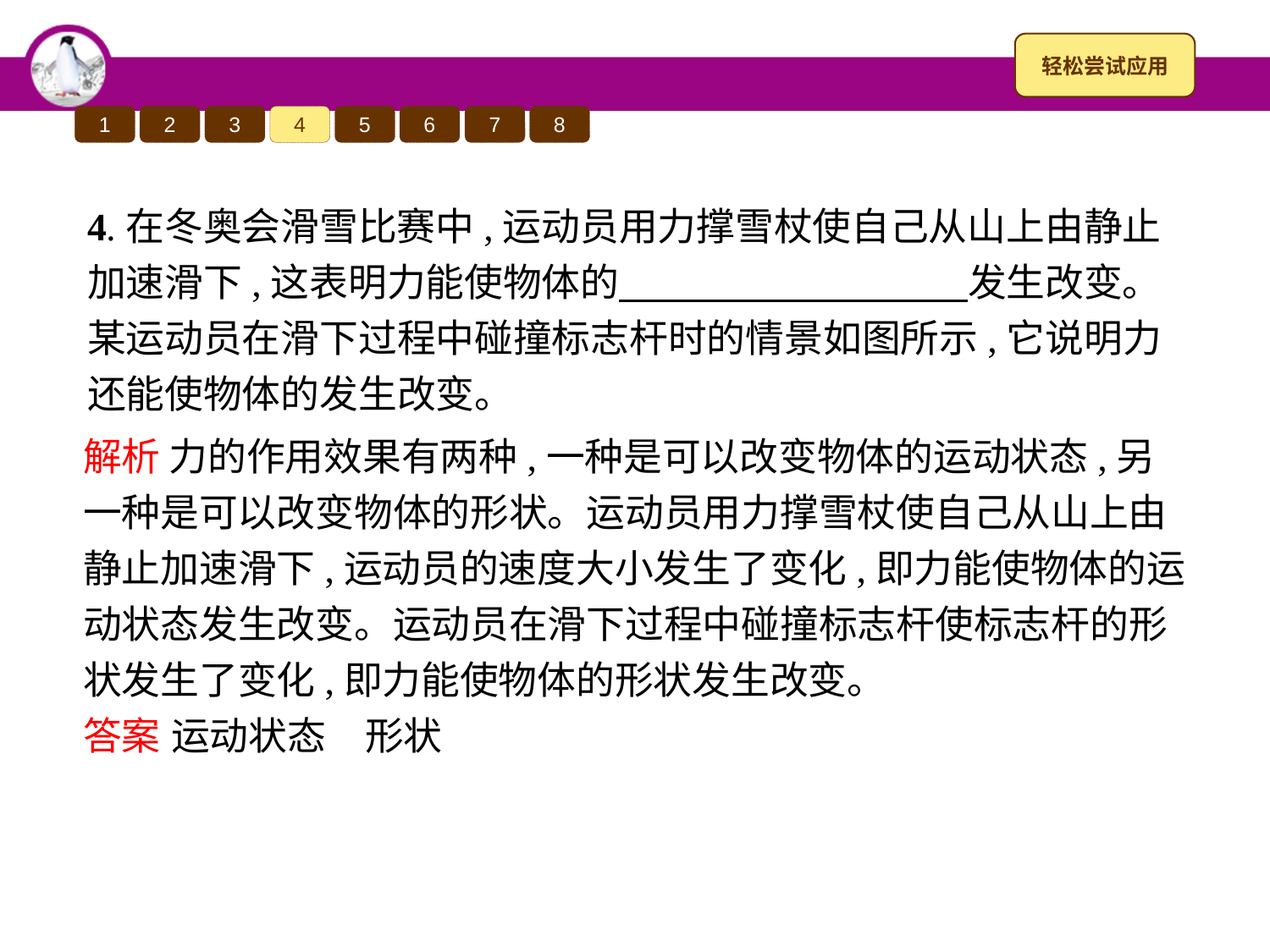

1
2
3
4
5
6
7
8
4.在冬奥会滑雪比赛中,运动员用力撑雪杖使自己从山上由静止加速滑下,这表明力能使物体的　　　　　　　　　发生改变。某运动员在滑下过程中碰撞标志杆时的情景如图所示,它说明力还能使物体的发生改变。

解析 力的作用效果有两种,一种是可以改变物体的运动状态,另一种是可以改变物体的形状。运动员用力撑雪杖使自己从山上由静止加速滑下,运动员的速度大小发生了变化,即力能使物体的运动状态发生改变。运动员在滑下过程中碰撞标志杆使标志杆的形状发生了变化,即力能使物体的形状发生改变。
答案 运动状态　形状